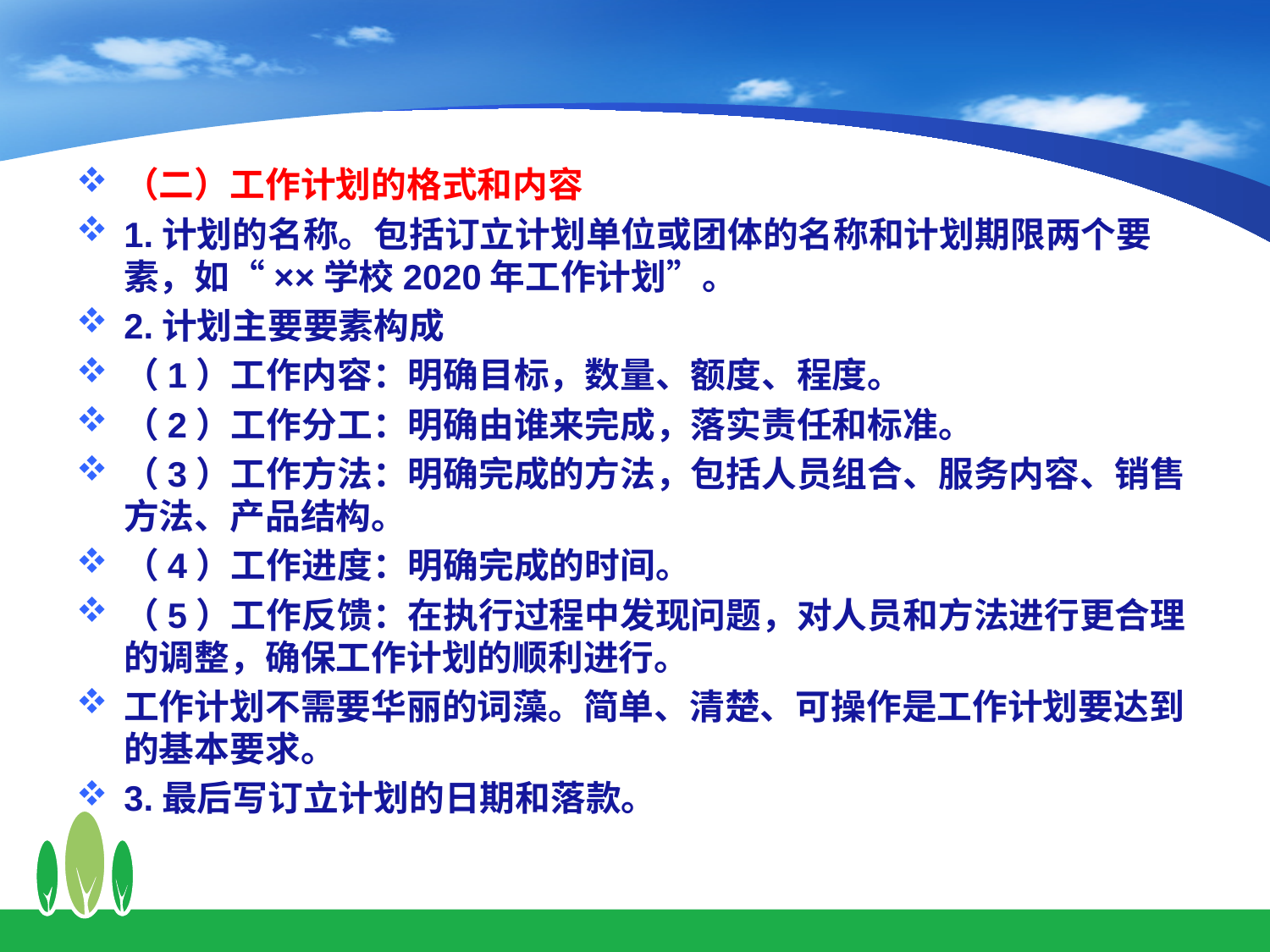

（二）工作计划的格式和内容
1.计划的名称。包括订立计划单位或团体的名称和计划期限两个要素，如“××学校2020年工作计划”。
2.计划主要要素构成
（1）工作内容：明确目标，数量、额度、程度。
（2）工作分工：明确由谁来完成，落实责任和标准。
（3）工作方法：明确完成的方法，包括人员组合、服务内容、销售方法、产品结构。
（4）工作进度：明确完成的时间。
（5）工作反馈：在执行过程中发现问题，对人员和方法进行更合理的调整，确保工作计划的顺利进行。
工作计划不需要华丽的词藻。简单、清楚、可操作是工作计划要达到的基本要求。
3.最后写订立计划的日期和落款。

3